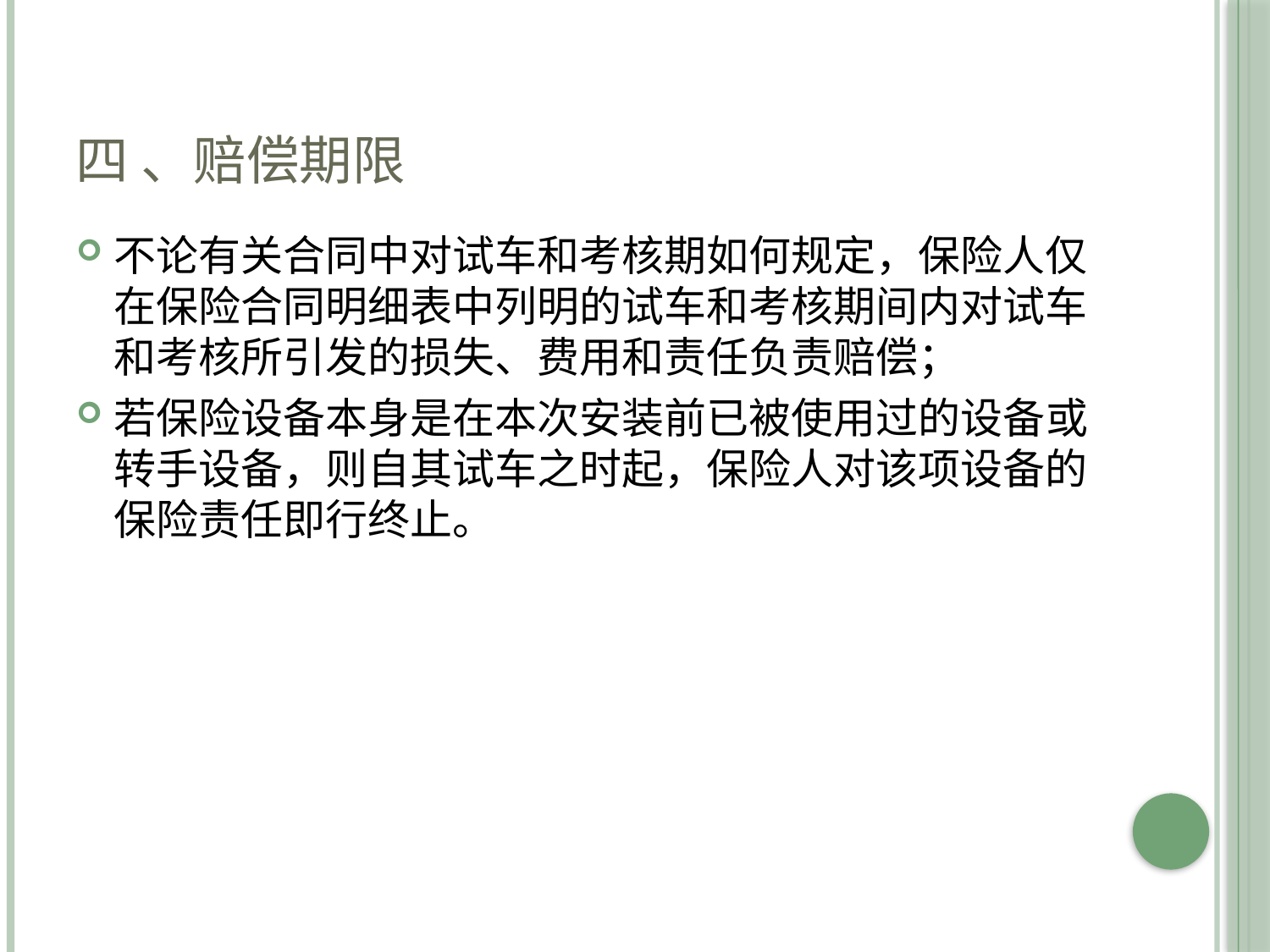

# 四 、赔偿期限
不论有关合同中对试车和考核期如何规定，保险人仅在保险合同明细表中列明的试车和考核期间内对试车和考核所引发的损失、费用和责任负责赔偿；
若保险设备本身是在本次安装前已被使用过的设备或转手设备，则自其试车之时起，保险人对该项设备的保险责任即行终止。